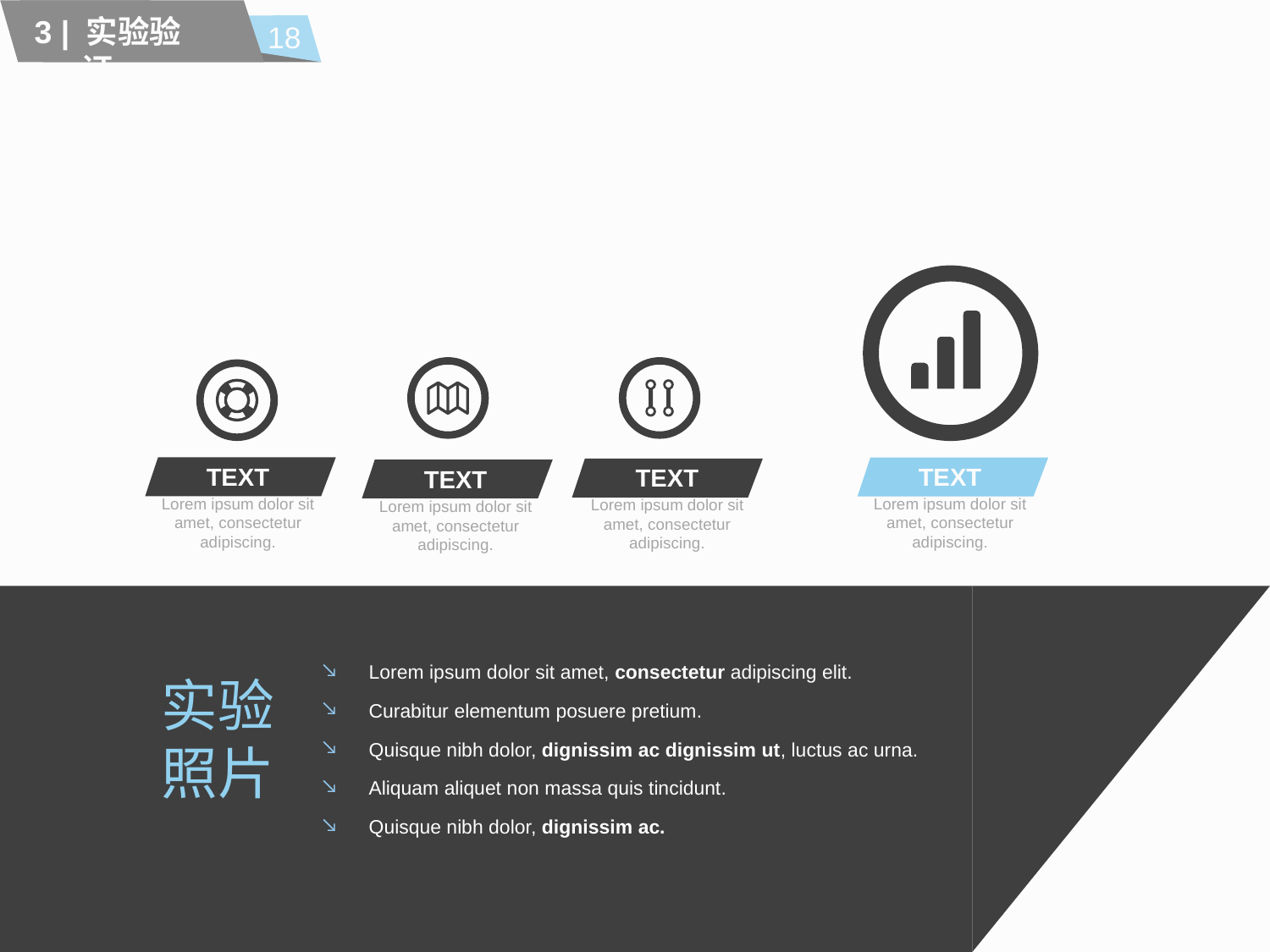

18
3 | 实验验证

TEXT
Lorem ipsum dolor sit amet, consectetur adipiscing.
TEXT
Lorem ipsum dolor sit amet, consectetur adipiscing.

TEXT
Lorem ipsum dolor sit amet, consectetur adipiscing.

TEXT
Lorem ipsum dolor sit amet, consectetur adipiscing.

Lorem ipsum dolor sit amet, consectetur adipiscing elit.
Curabitur elementum posuere pretium.
Quisque nibh dolor, dignissim ac dignissim ut, luctus ac urna.
Aliquam aliquet non massa quis tincidunt.
Quisque nibh dolor, dignissim ac.
实验照片